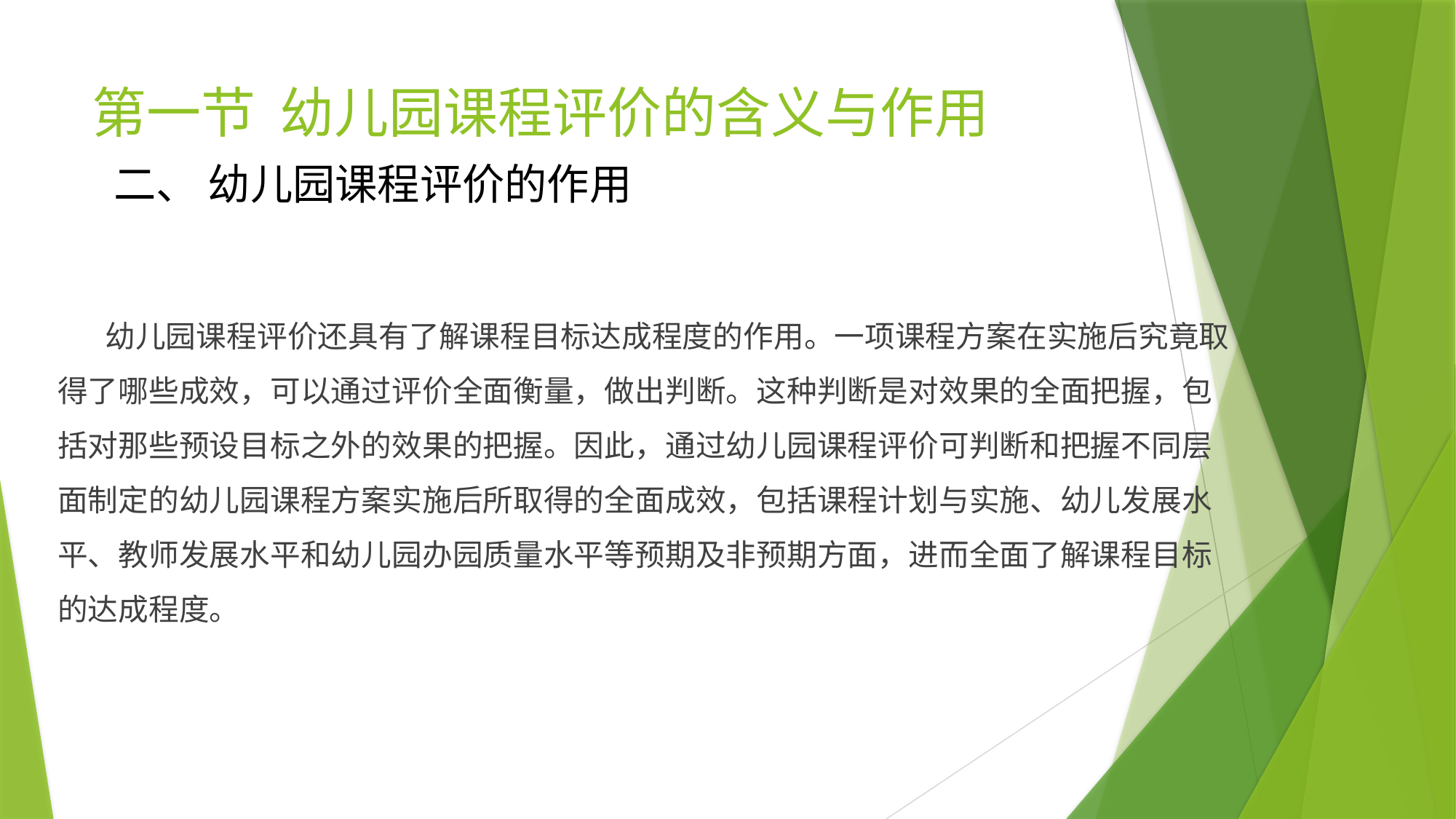

# 第一节  幼儿园课程评价的含义与作用
二、 幼儿园课程评价的作用
      幼儿园课程评价还具有了解课程目标达成程度的作用。一项课程方案在实施后究竟取得了哪些成效，可以通过评价全面衡量，做出判断。这种判断是对效果的全面把握，包括对那些预设目标之外的效果的把握。因此，通过幼儿园课程评价可判断和把握不同层面制定的幼儿园课程方案实施后所取得的全面成效，包括课程计划与实施、幼儿发展水平、教师发展水平和幼儿园办园质量水平等预期及非预期方面，进而全面了解课程目标的达成程度。